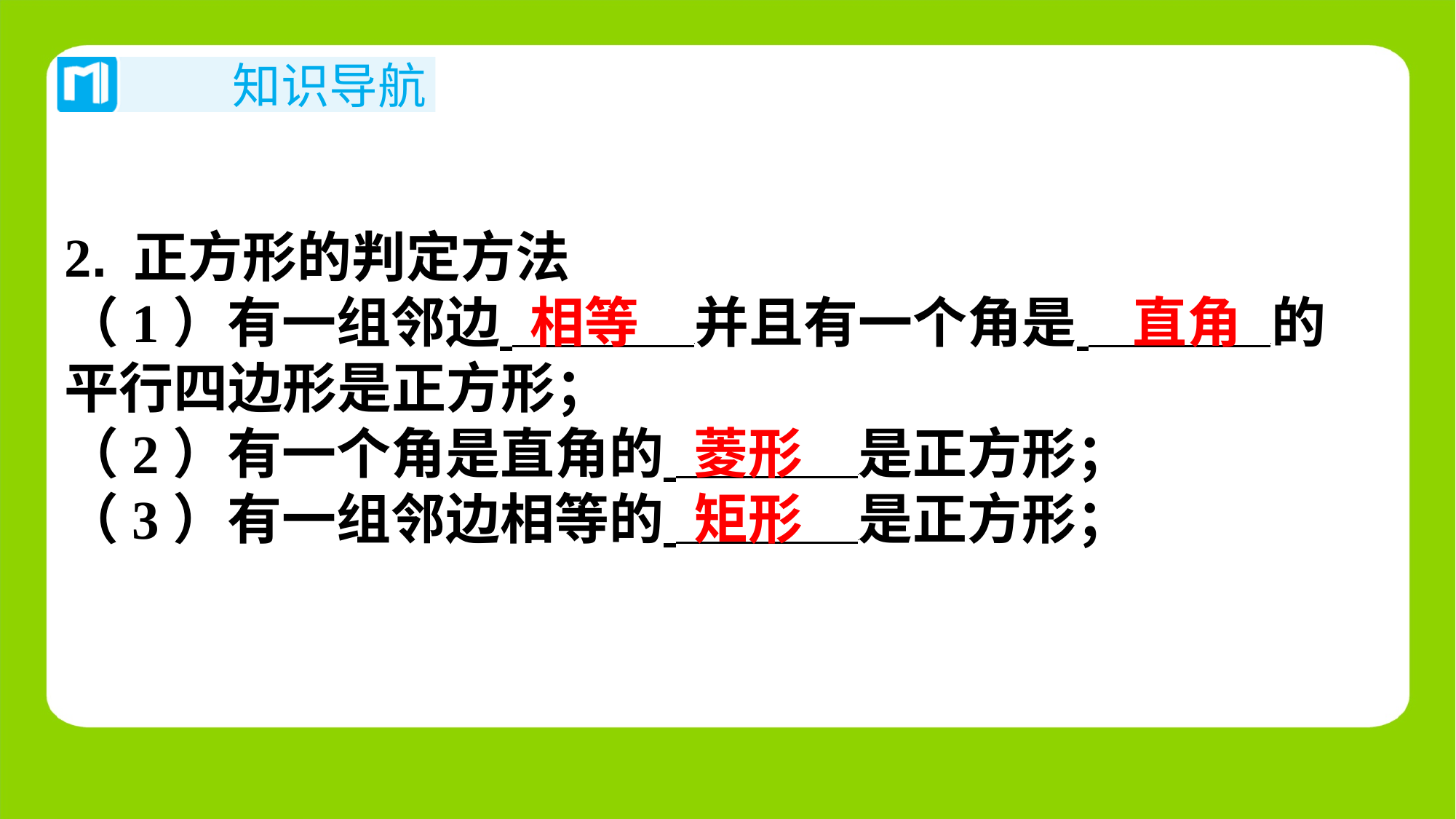

2. 正方形的判定方法
（1）有一组邻边                             并且有一个角是                             ⁠的
平行四边形是正方形；
（2）有一个角是直角的                             是正方形；
（3）有一组邻边相等的                             是正方形；
相等
直角
菱形
矩形